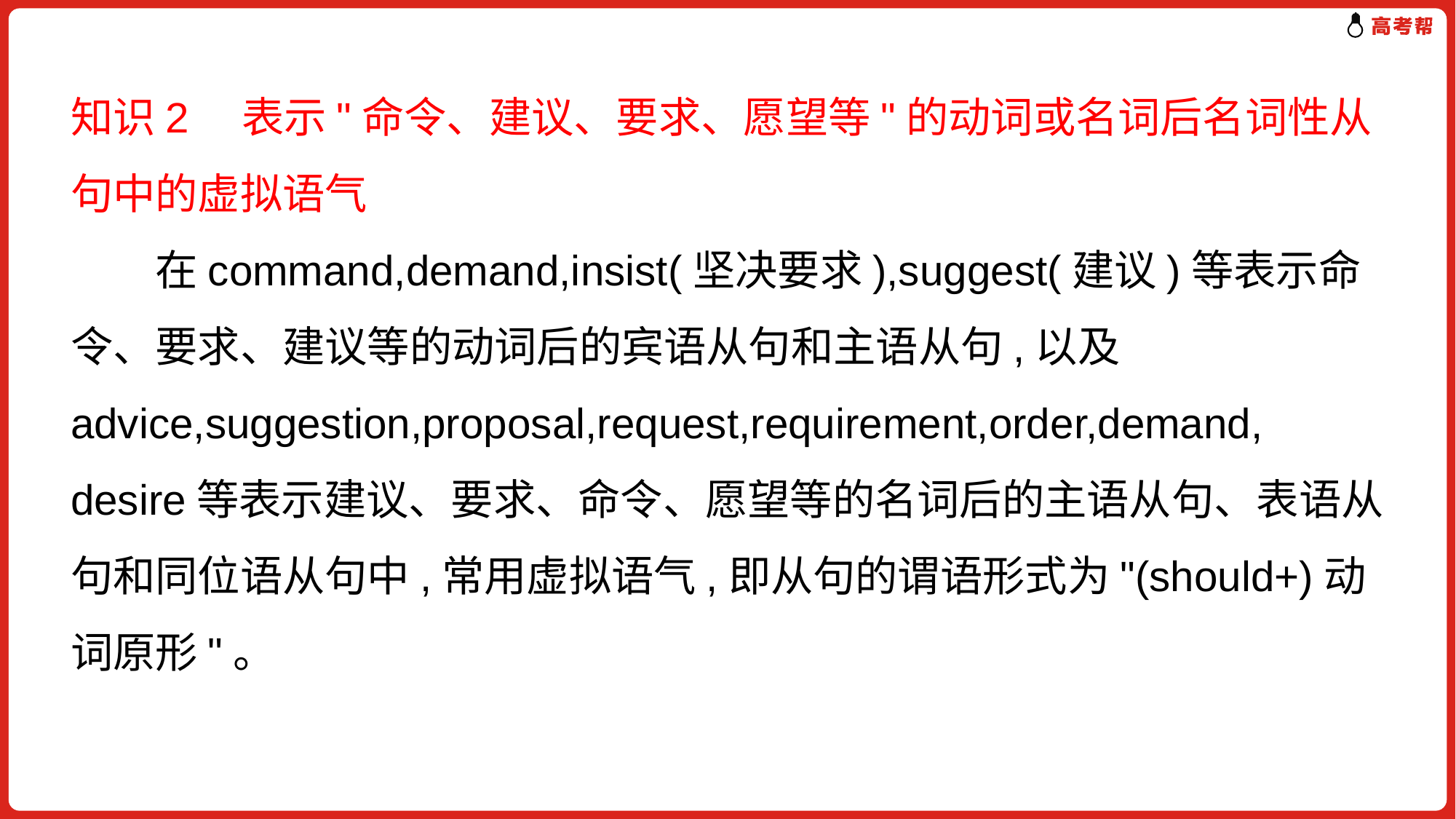

知识2　表示"命令、建议、要求、愿望等"的动词或名词后名词性从句中的虚拟语气
　　在command,demand,insist(坚决要求),suggest(建议)等表示命令、要求、建议等的动词后的宾语从句和主语从句,以及advice,suggestion,proposal,request,requirement,order,demand,
desire等表示建议、要求、命令、愿望等的名词后的主语从句、表语从句和同位语从句中,常用虚拟语气,即从句的谓语形式为"(should+)动词原形"。